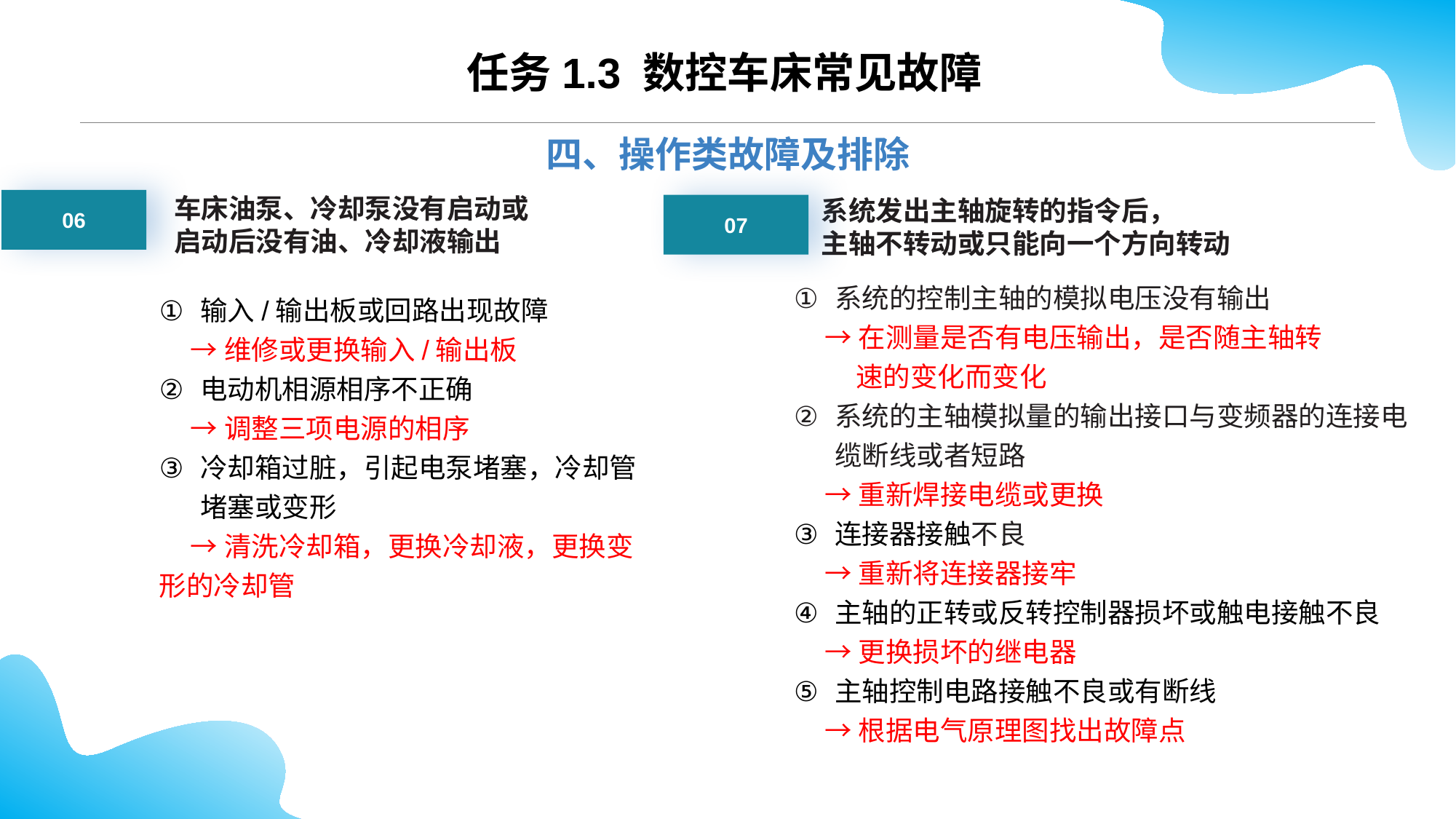

任务1.3 数控车床常见故障
四、操作类故障及排除
06
07
车床油泵、冷却泵没有启动或
启动后没有油、冷却液输出

系统发出主轴旋转的指令后，
主轴不转动或只能向一个方向转动

系统的控制主轴的模拟电压没有输出
     →在测量是否有电压输出，是否随主轴转
         速的变化而变化
系统的主轴模拟量的输出接口与变频器的连接电缆断线或者短路
     →重新焊接电缆或更换
连接器接触不良
     →重新将连接器接牢
主轴的正转或反转控制器损坏或触电接触不良
     →更换损坏的继电器
主轴控制电路接触不良或有断线
     →根据电气原理图找出故障点

输入/输出板或回路出现故障
     →维修或更换输入/输出板
电动机相源相序不正确
     →调整三项电源的相序
冷却箱过脏，引起电泵堵塞，冷却管堵塞或变形
     →清洗冷却箱，更换冷却液，更换变  形的冷却管